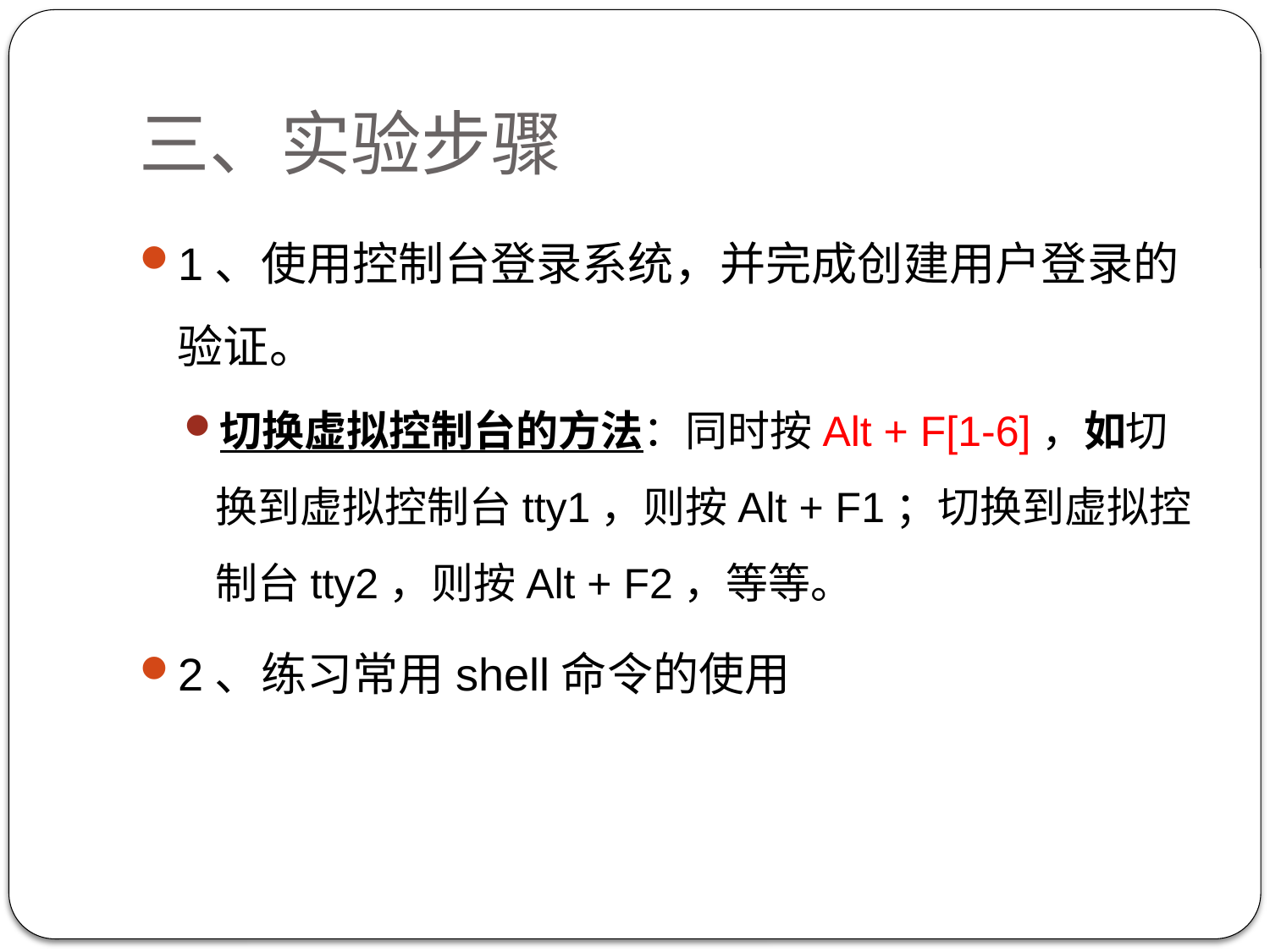

# 三、实验步骤
1、使用控制台登录系统，并完成创建用户登录的验证。
切换虚拟控制台的方法：同时按Alt + F[1-6]，如切换到虚拟控制台tty1，则按Alt + F1；切换到虚拟控制台tty2，则按Alt + F2，等等。
2、练习常用shell命令的使用